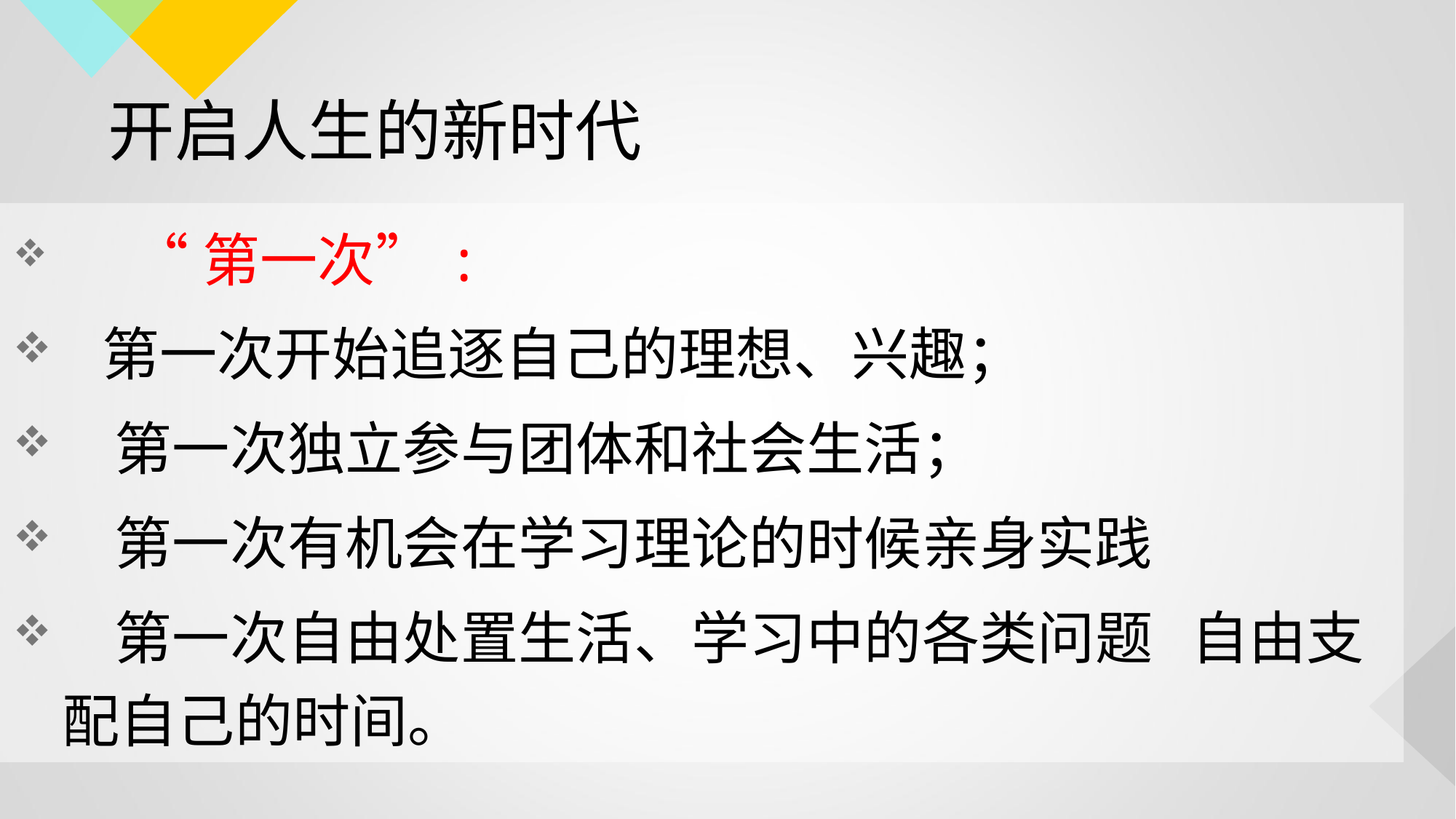

开启人生的新时代
      “第一次”:
  第一次开始追逐自己的理想、兴趣；
   第一次独立参与团体和社会生活；
   第一次有机会在学习理论的时候亲身实践
   第一次自由处置生活、学习中的各类问题   自由支配自己的时间。